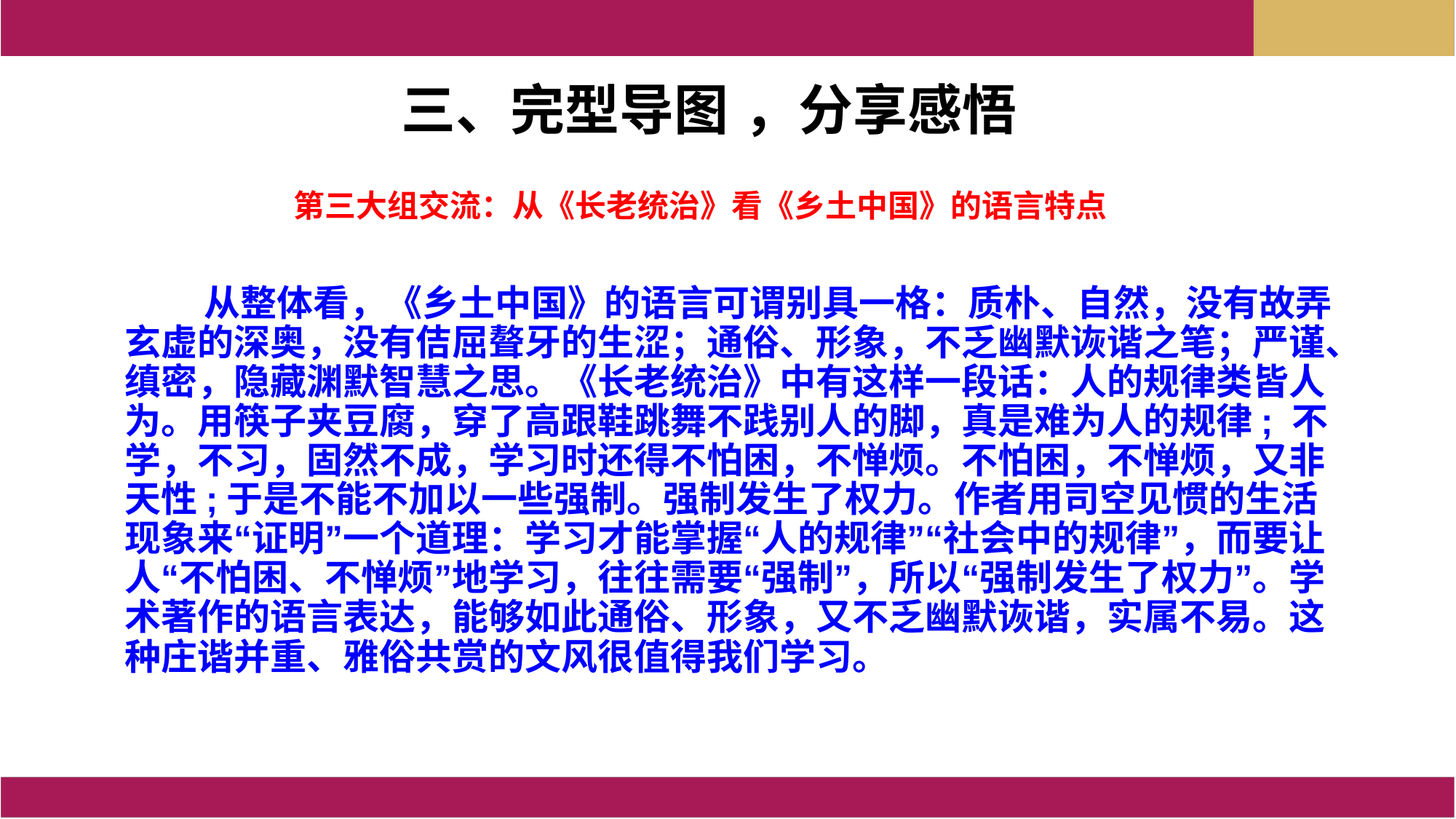

三、完型导图 ，分享感悟
第三大组交流：从《长老统治》看《乡土中国》的语言特点
       从整体看，《乡土中国》的语言可谓别具一格：质朴、自然，没有故弄玄虚的深奥，没有佶屈聱牙的生涩；通俗、形象，不乏幽默诙谐之笔；严谨、缜密，隐藏渊默智慧之思。《长老统治》中有这样一段话：人的规律类皆人为。用筷子夹豆腐，穿了高跟鞋跳舞不践别人的脚，真是难为人的规律; 不学，不习，固然不成，学习时还得不怕困，不惮烦。不怕困，不惮烦，又非天性;于是不能不加以一些强制。强制发生了权力。作者用司空见惯的生活现象来“证明”一个道理：学习才能掌握“人的规律”“社会中的规律”，而要让人“不怕困、不惮烦”地学习，往往需要“强制”，所以“强制发生了权力”。学术著作的语言表达，能够如此通俗、形象，又不乏幽默诙谐，实属不易。这种庄谐并重、雅俗共赏的文风很值得我们学习。